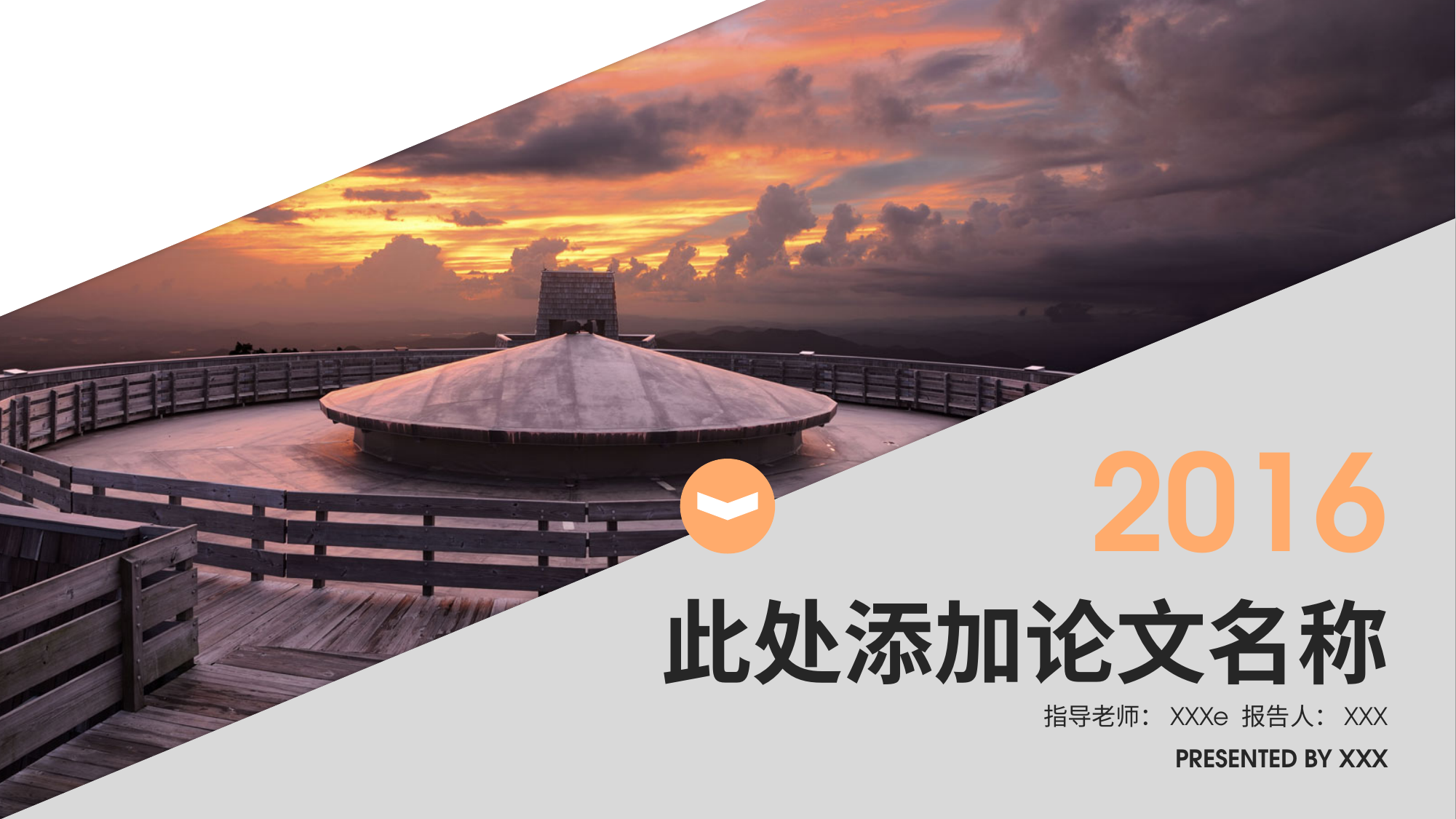

2016
此处添加论文名称
指导老师：XXXe 报告人：XXX
PRESENTED BY XXX